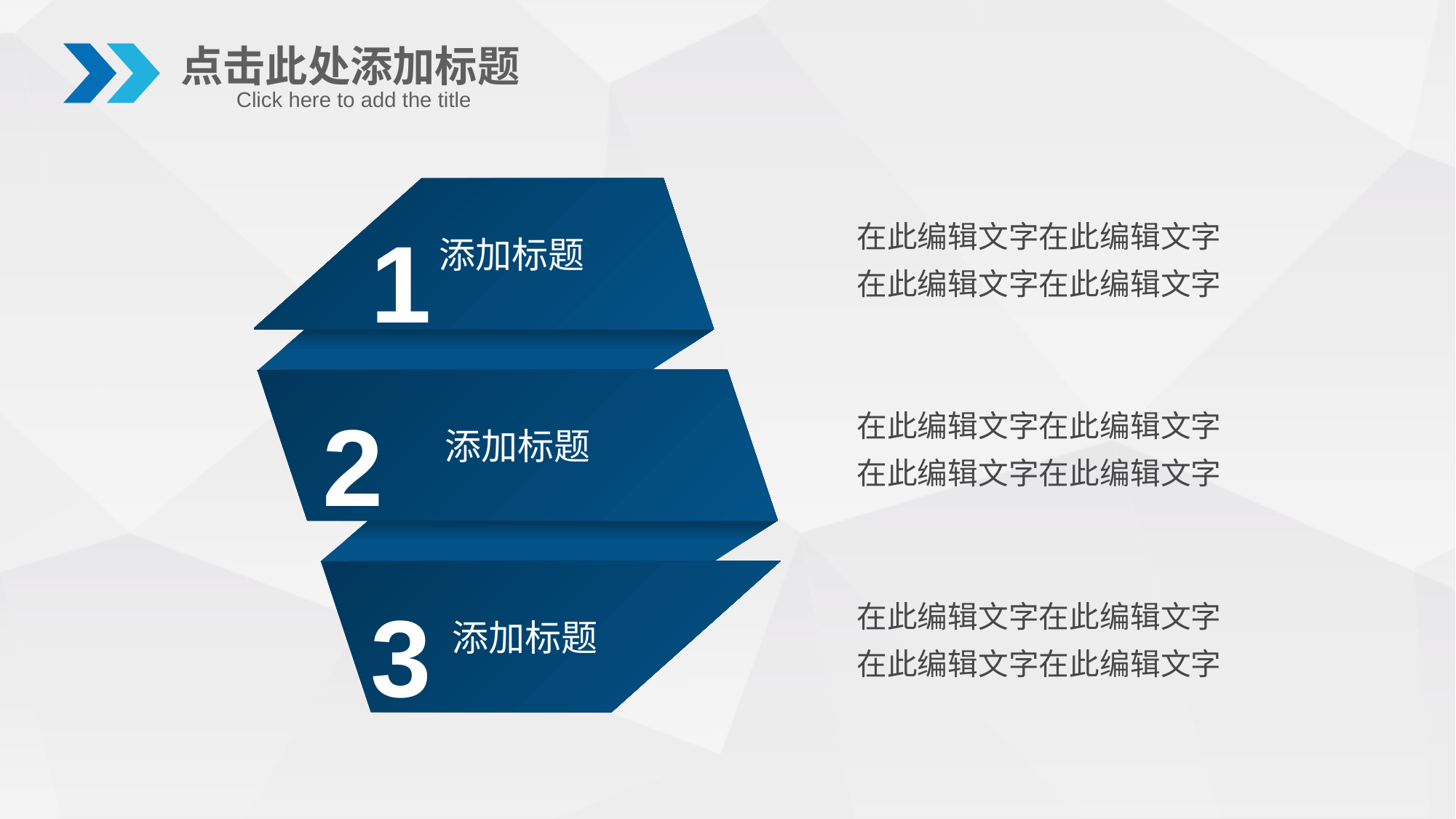

点击此处添加标题

Click here to add the title
1
添加标题
在此编辑文字在此编辑文字
在此编辑文字在此编辑文字

2
添加标题
在此编辑文字在此编辑文字
在此编辑文字在此编辑文字

3
添加标题
在此编辑文字在此编辑文字
在此编辑文字在此编辑文字